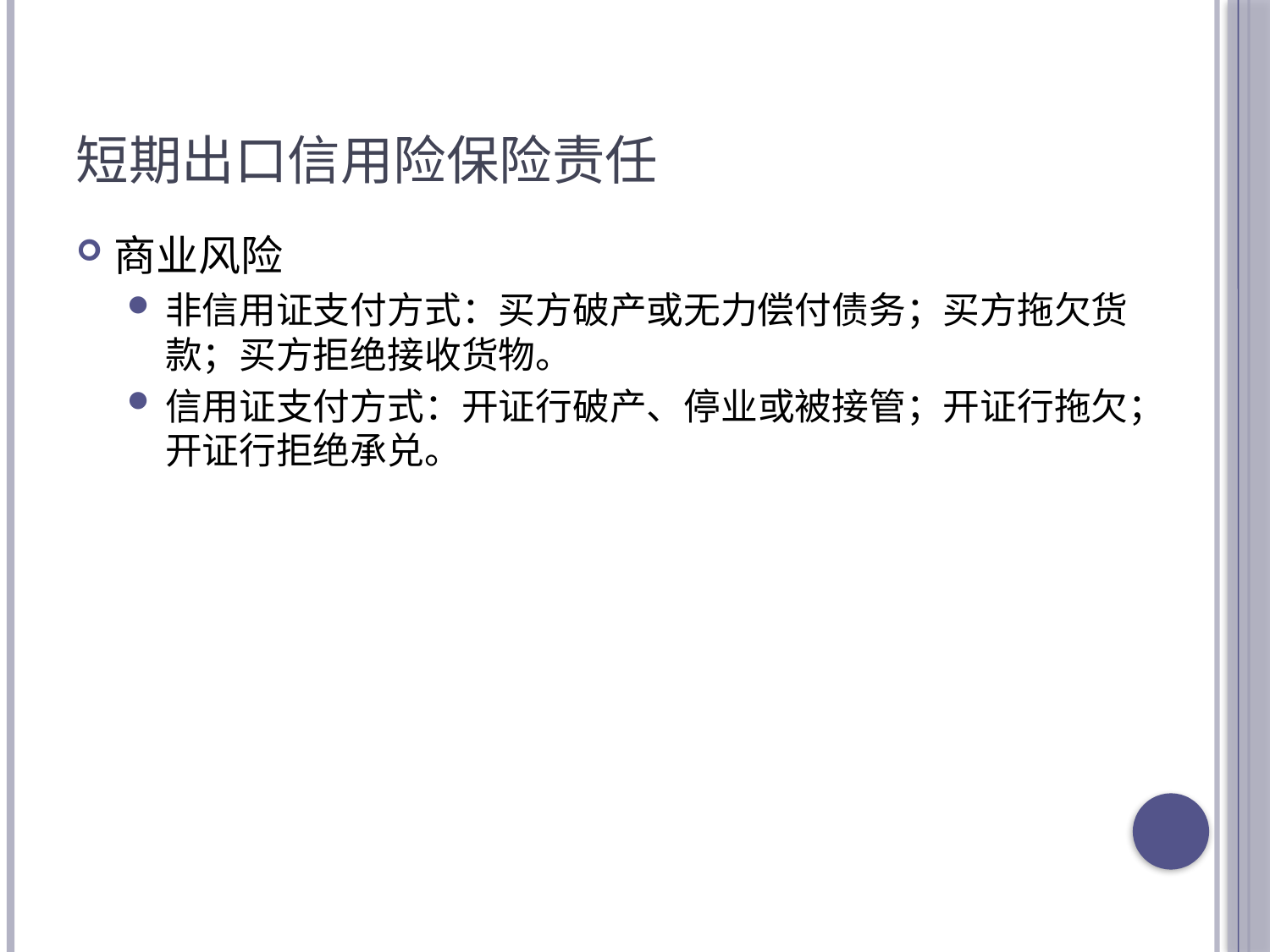

# 短期出口信用险保险责任
商业风险
非信用证支付方式：买方破产或无力偿付债务；买方拖欠货款；买方拒绝接收货物。
信用证支付方式：开证行破产、停业或被接管；开证行拖欠；开证行拒绝承兑。